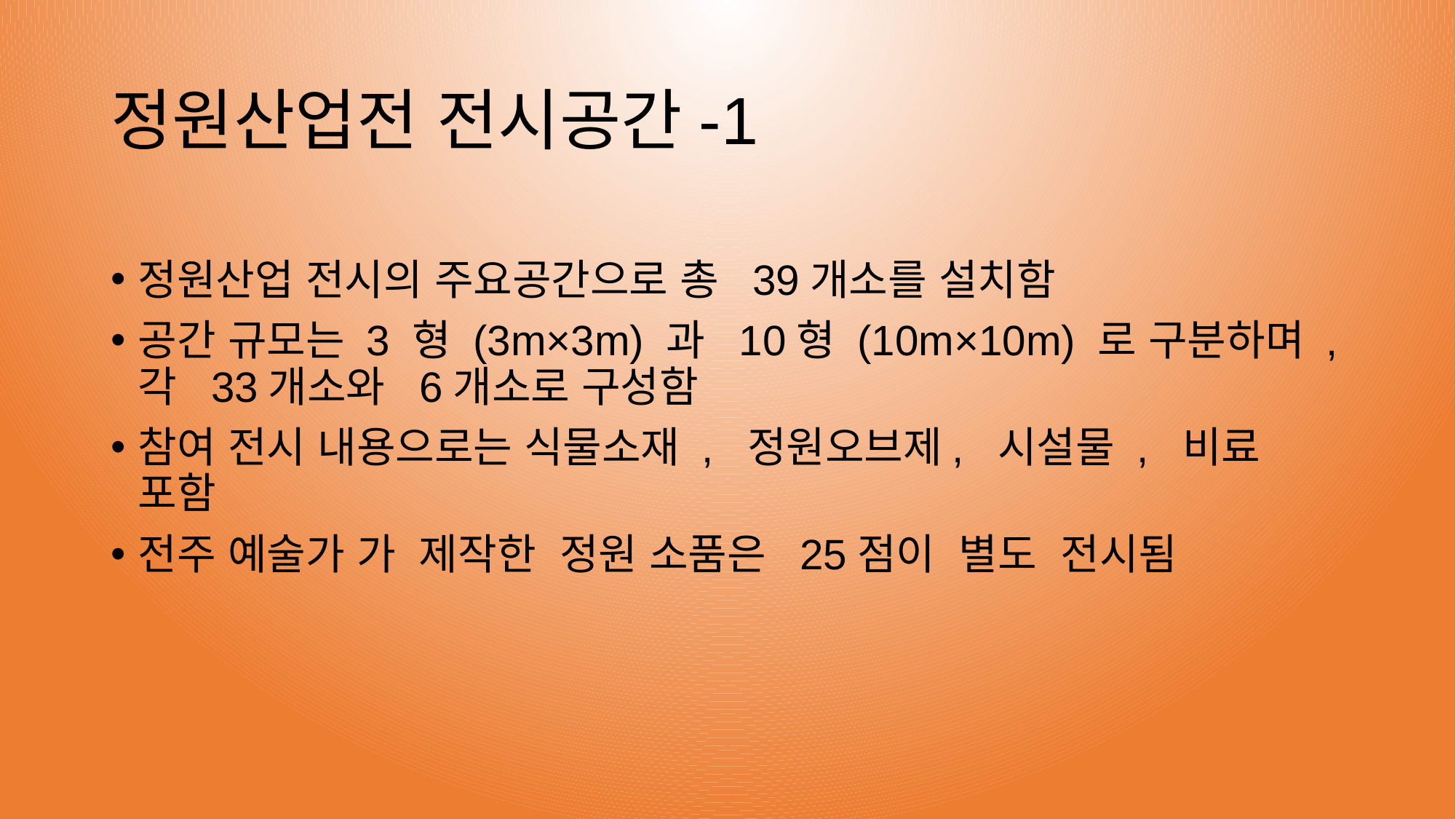

# 정원산업전 전시공간-1
정원산업 전시의 주요공간으로 총  39개소를 설치함
공간 규모는 3 형 (3m×3m) 과  10형 (10m×10m) 로 구분하며 , 각  33개소와  6개소로 구성함
참여 전시 내용으로는 식물소재 ,  정원오브제,  시설물 ,  비료 포함
전주 예술가 가  제작한  정원 소품은  25점이  별도  전시됨